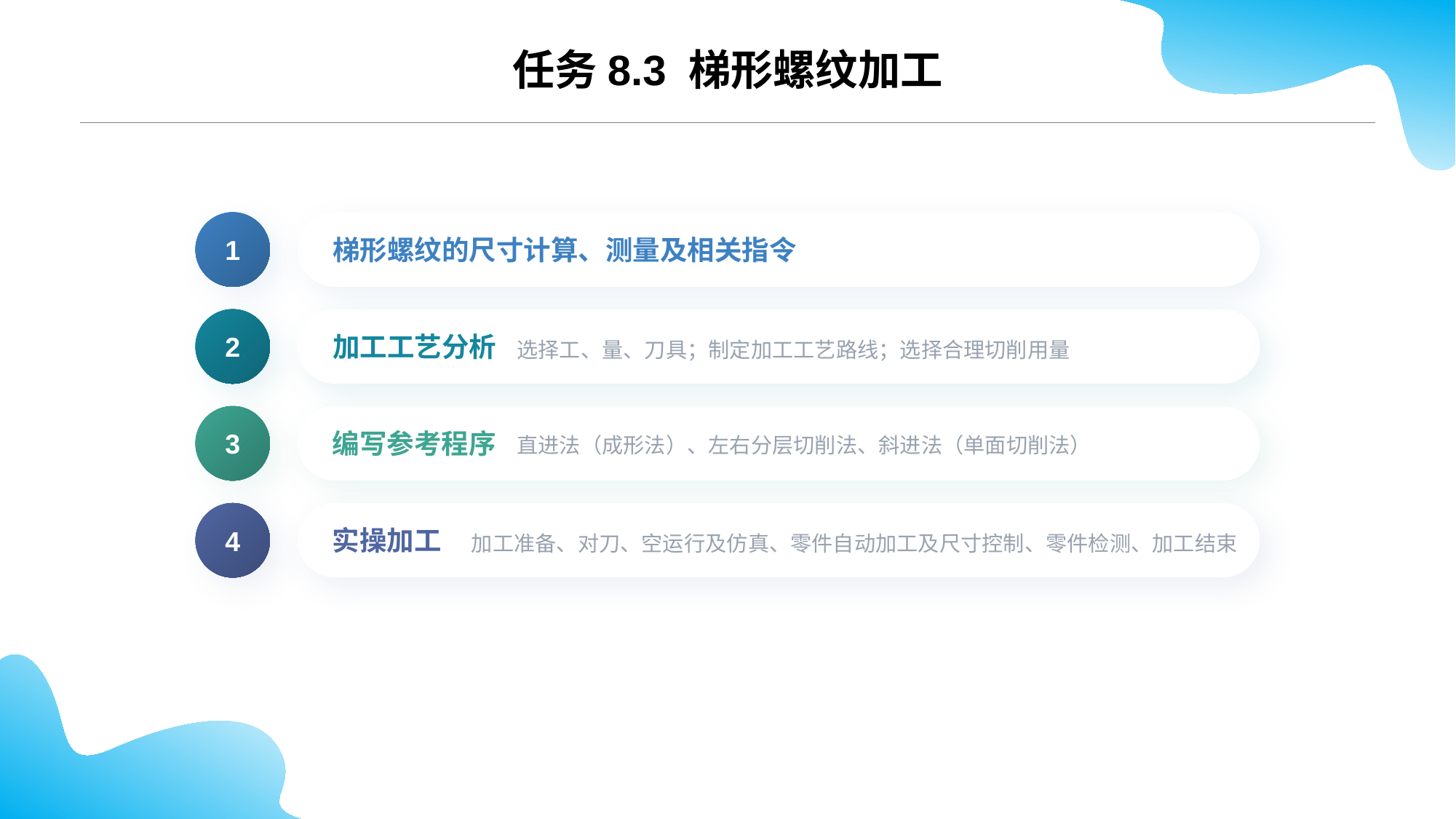

任务8.3 梯形螺纹加工
1

梯形螺纹的尺寸计算、测量及相关指令
2

选择工、量、刀具；制定加工工艺路线；选择合理切削用量
加工工艺分析
3

编写参考程序
4

加工准备、对刀、空运行及仿真、零件自动加工及尺寸控制、零件检测、加工结束
实操加工
直进法（成形法）、左右分层切削法、斜进法（单面切削法）